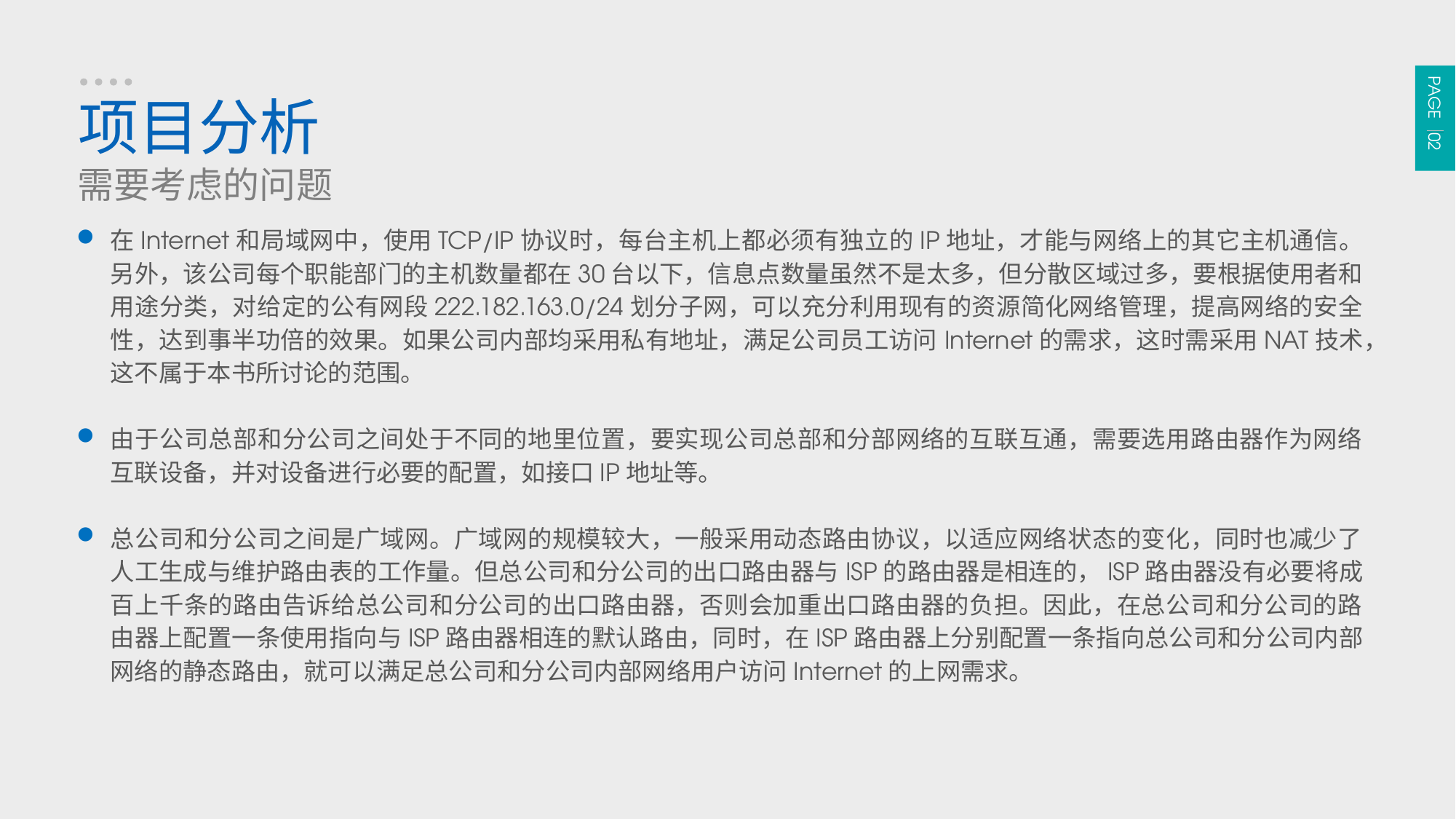

PAGE   02
项目分析
需要考虑的问题
在Internet和局域网中，使用TCP/IP协议时，每台主机上都必须有独立的IP地址，才能与网络上的其它主机通信。另外，该公司每个职能部门的主机数量都在30台以下，信息点数量虽然不是太多，但分散区域过多，要根据使用者和用途分类，对给定的公有网段222.182.163.0/24划分子网，可以充分利用现有的资源简化网络管理，提高网络的安全性，达到事半功倍的效果。如果公司内部均采用私有地址，满足公司员工访问Internet的需求，这时需采用NAT技术，这不属于本书所讨论的范围。

由于公司总部和分公司之间处于不同的地里位置，要实现公司总部和分部网络的互联互通，需要选用路由器作为网络互联设备，并对设备进行必要的配置，如接口IP地址等。

总公司和分公司之间是广域网。广域网的规模较大，一般采用动态路由协议，以适应网络状态的变化，同时也减少了人工生成与维护路由表的工作量。但总公司和分公司的出口路由器与ISP的路由器是相连的，ISP路由器没有必要将成百上千条的路由告诉给总公司和分公司的出口路由器，否则会加重出口路由器的负担。因此，在总公司和分公司的路由器上配置一条使用指向与ISP路由器相连的默认路由，同时，在ISP路由器上分别配置一条指向总公司和分公司内部网络的静态路由，就可以满足总公司和分公司内部网络用户访问Internet的上网需求。